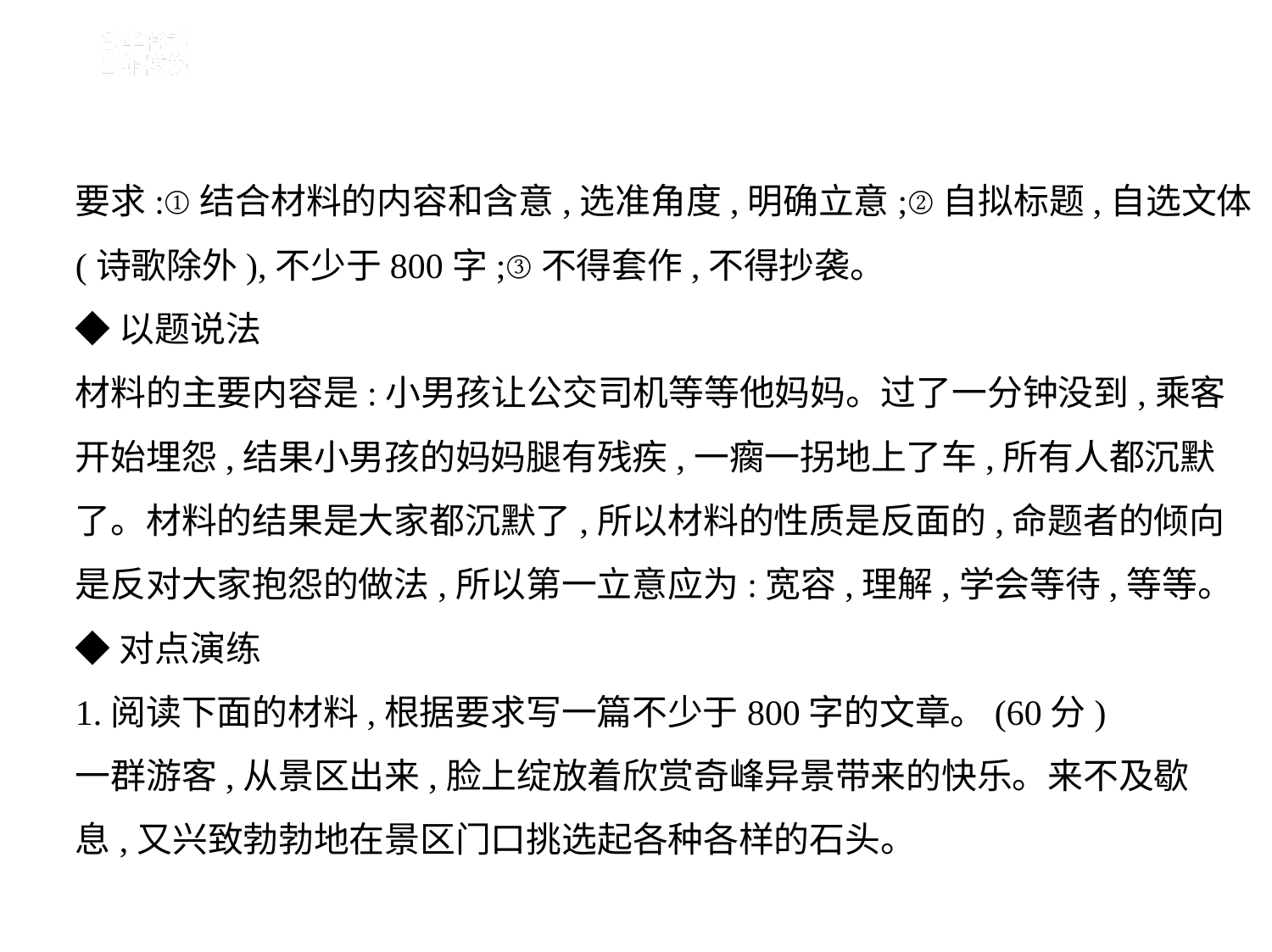

要求:①结合材料的内容和含意,选准角度,明确立意;②自拟标题,自选文体
(诗歌除外),不少于800字;③不得套作,不得抄袭。
◆以题说法
材料的主要内容是:小男孩让公交司机等等他妈妈。过了一分钟没到,乘客
开始埋怨,结果小男孩的妈妈腿有残疾,一瘸一拐地上了车,所有人都沉默
了。材料的结果是大家都沉默了,所以材料的性质是反面的,命题者的倾向
是反对大家抱怨的做法,所以第一立意应为:宽容,理解,学会等待,等等。
◆对点演练
1.阅读下面的材料,根据要求写一篇不少于800字的文章。(60分)
一群游客,从景区出来,脸上绽放着欣赏奇峰异景带来的快乐。来不及歇
息,又兴致勃勃地在景区门口挑选起各种各样的石头。